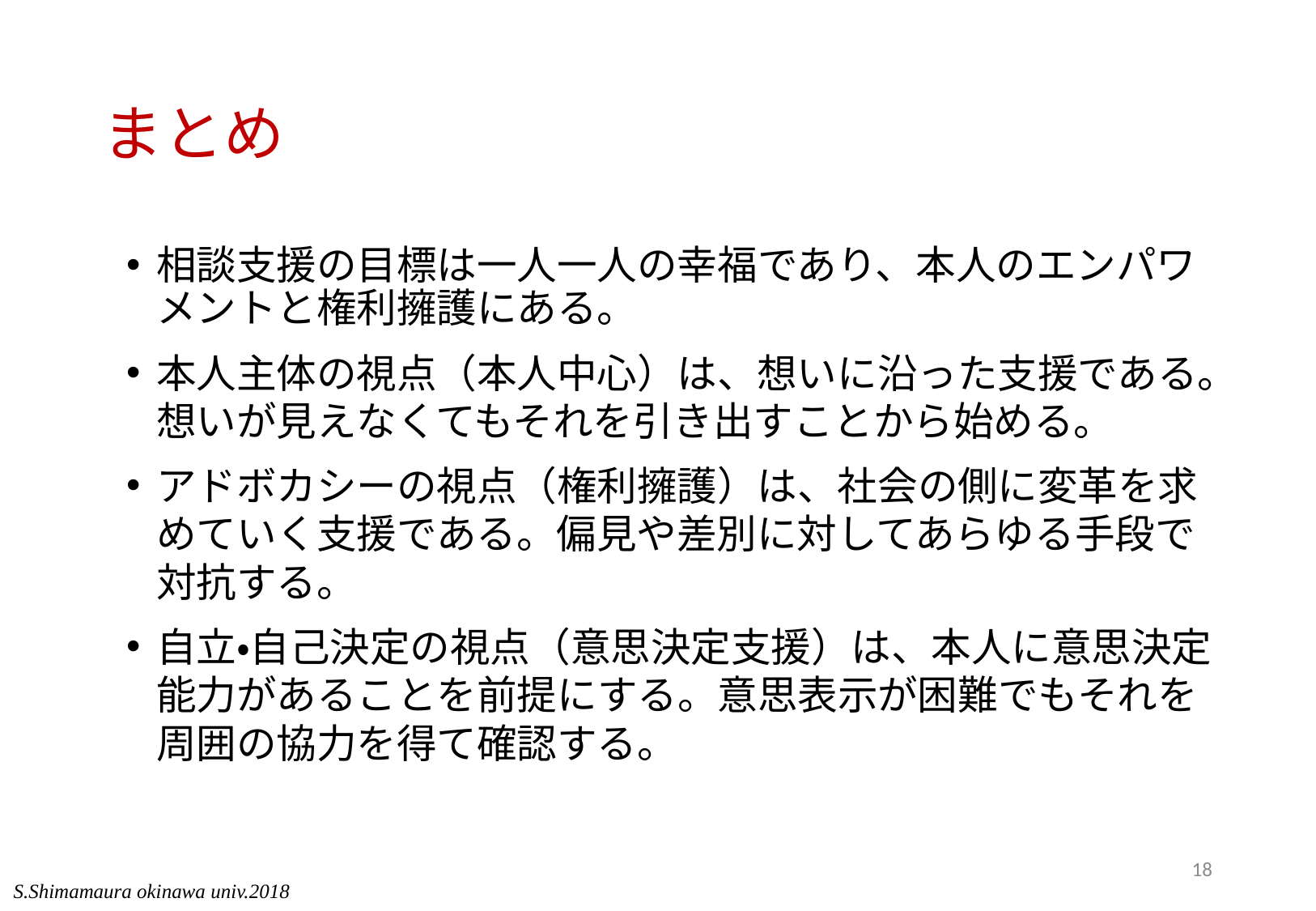

# まとめ
相談支援の目標は一人一人の幸福であり、本人のエンパワメントと権利擁護にある。
本人主体の視点（本人中心）は、想いに沿った支援である。想いが見えなくてもそれを引き出すことから始める。
アドボカシーの視点（権利擁護）は、社会の側に変革を求めていく支援である。偏見や差別に対してあらゆる手段で対抗する。
自立・自己決定の視点（意思決定支援）は、本人に意思決定能力があることを前提にする。意思表示が困難でもそれを周囲の協力を得て確認する。
18
S.Shimamaura okinawa univ.2018